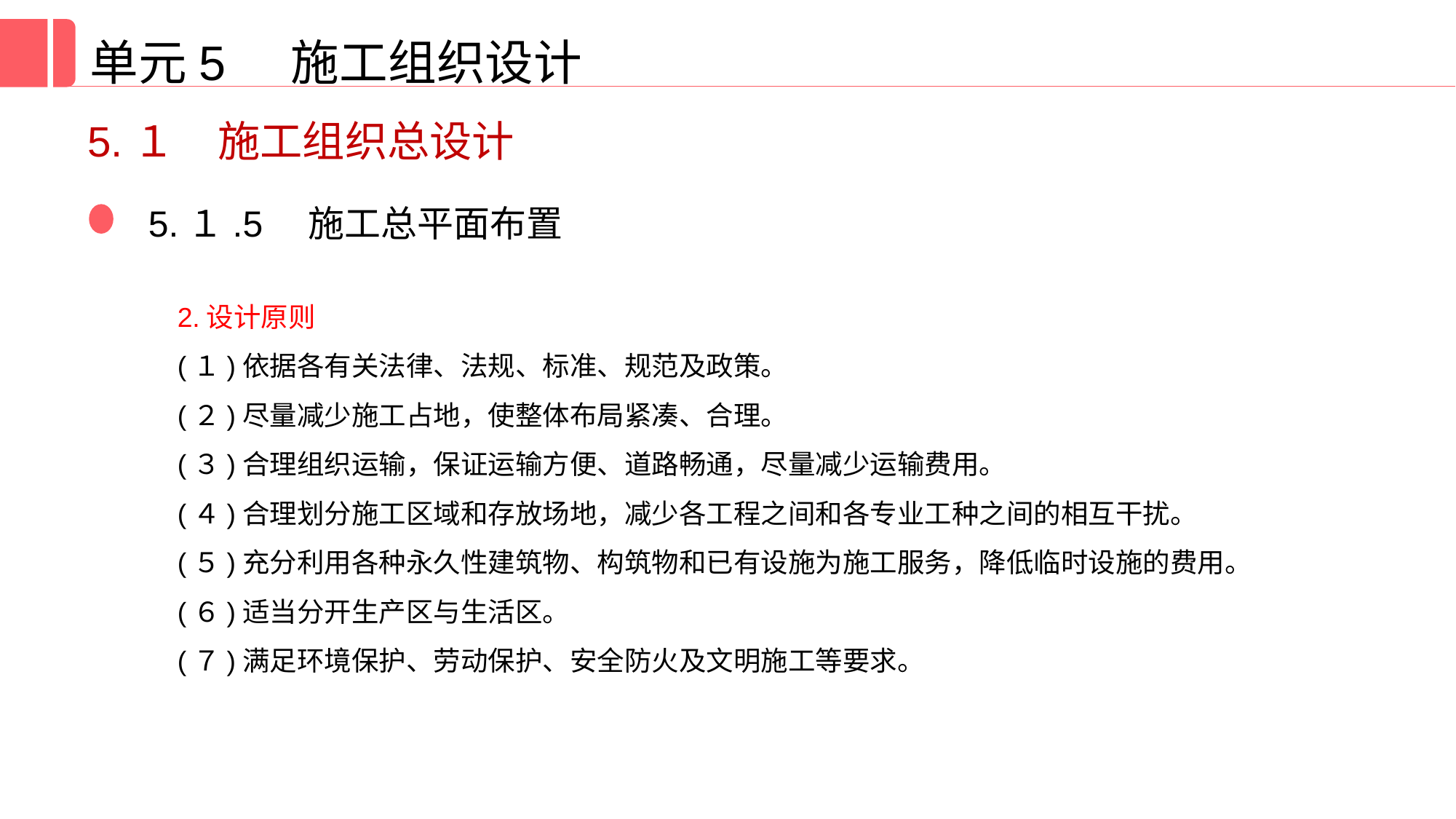

单元5    施工组织设计

5.１　施工组织总设计
5.１.5　施工总平面布置

2.设计原则
(１)依据各有关法律、法规、标准、规范及政策。
(２)尽量减少施工占地，使整体布局紧凑、合理。
(３)合理组织运输，保证运输方便、道路畅通，尽量减少运输费用。
(４)合理划分施工区域和存放场地，减少各工程之间和各专业工种之间的相互干扰。
(５)充分利用各种永久性建筑物、构筑物和已有设施为施工服务，降低临时设施的费用。
(６)适当分开生产区与生活区。
(７)满足环境保护、劳动保护、安全防火及文明施工等要求。